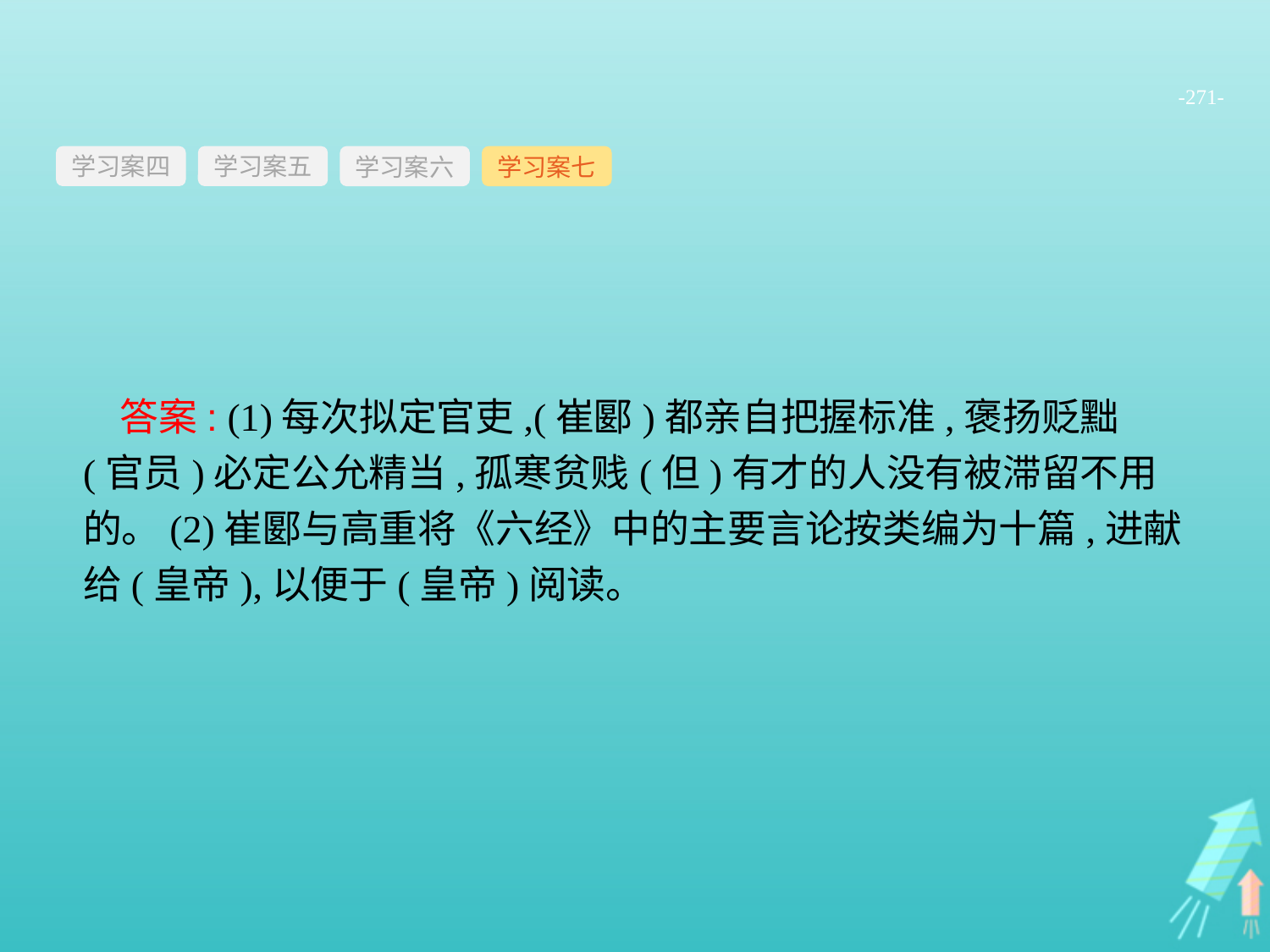

-271-
学习案四
学习案六
学习案七
学习案五
答案: (1)每次拟定官吏,(崔郾)都亲自把握标准,褒扬贬黜(官员)必定公允精当,孤寒贫贱(但)有才的人没有被滞留不用的。(2)崔郾与高重将《六经》中的主要言论按类编为十篇,进献给(皇帝),以便于(皇帝)阅读。